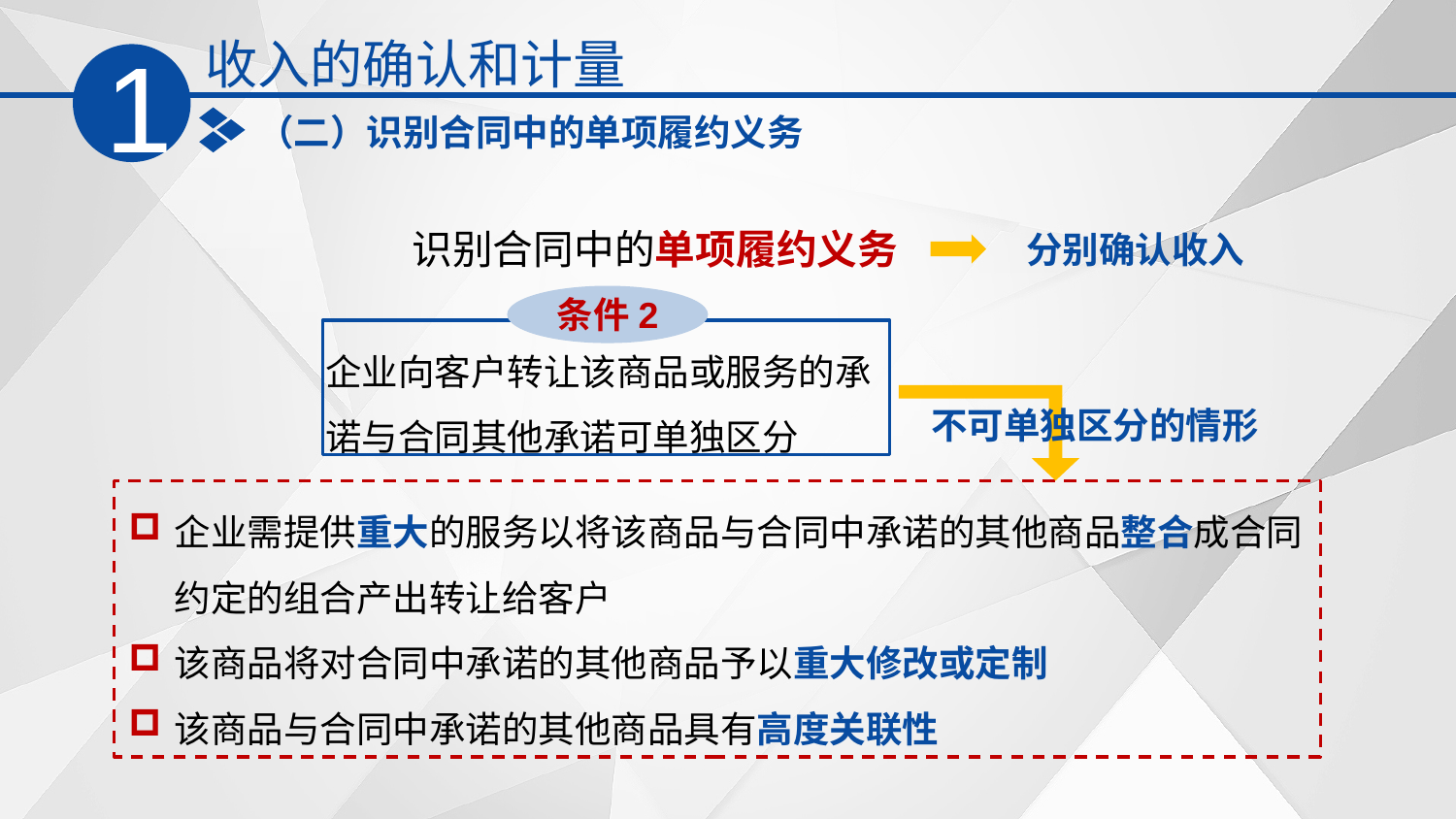

收入的确认和计量
1

（二）识别合同中的单项履约义务

识别合同中的单项履约义务
分别确认收入

条件2
企业向客户转让该商品或服务的承诺与合同其他承诺可单独区分

不可单独区分的情形
企业需提供重大的服务以将该商品与合同中承诺的其他商品整合成合同约定的组合产出转让给客户
该商品将对合同中承诺的其他商品予以重大修改或定制
该商品与合同中承诺的其他商品具有高度关联性